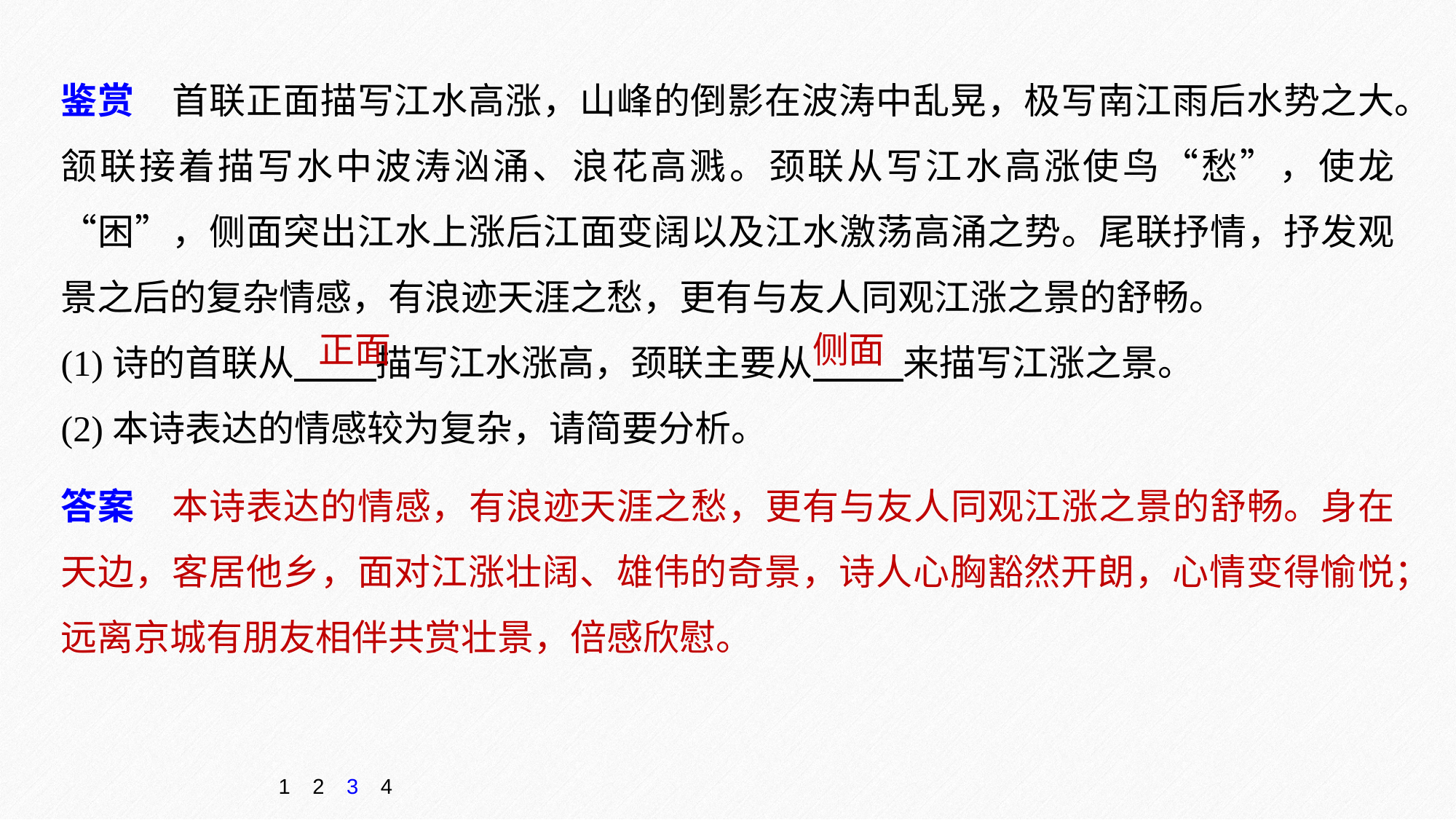

鉴赏　首联正面描写江水高涨，山峰的倒影在波涛中乱晃，极写南江雨后水势之大。颔联接着描写水中波涛汹涌、浪花高溅。颈联从写江水高涨使鸟“愁”，使龙“困”，侧面突出江水上涨后江面变阔以及江水激荡高涌之势。尾联抒情，抒发观景之后的复杂情感，有浪迹天涯之愁，更有与友人同观江涨之景的舒畅。
(1)诗的首联从          描写江水涨高，颈联主要从           来描写江涨之景。
(2)本诗表达的情感较为复杂，请简要分析。
正面　                                               侧面
答案　本诗表达的情感，有浪迹天涯之愁，更有与友人同观江涨之景的舒畅。身在天边，客居他乡，面对江涨壮阔、雄伟的奇景，诗人心胸豁然开朗，心情变得愉悦；远离京城有朋友相伴共赏壮景，倍感欣慰。
1
2
3
4